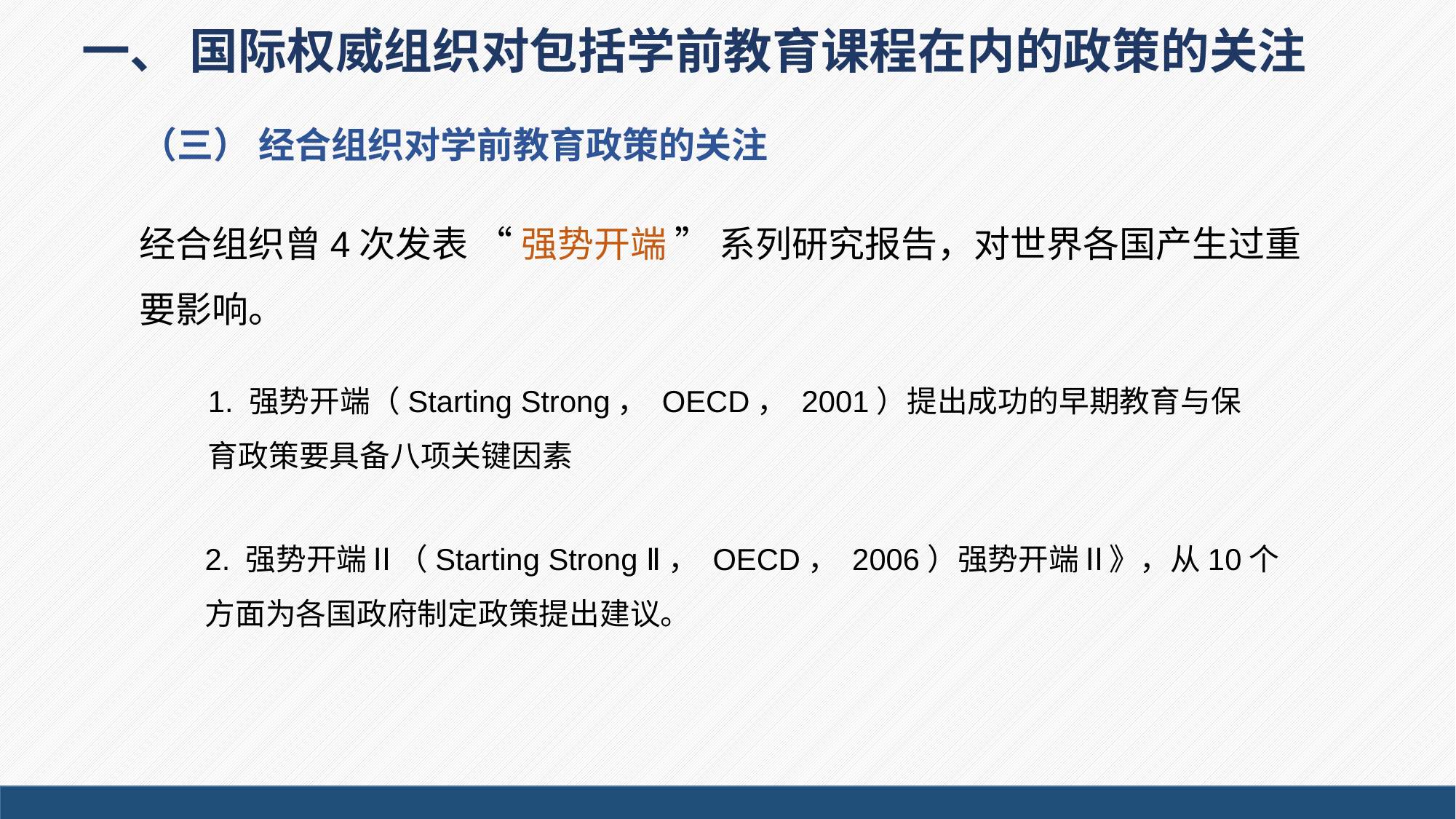

一、 国际权威组织对包括学前教育课程在内的政策的关注
（三） 经合组织对学前教育政策的关注
经合组织曾4次发表 “ 强势开端 ” 系列研究报告，对世界各国产生过重要影响。
1. 强势开端（Starting Strong， OECD， 2001）提出成功的早期教育与保育政策要具备八项关键因素
2. 强势开端Ⅱ（Starting Strong Ⅱ， OECD， 2006）强势开端Ⅱ》，从10个方面为各国政府制定政策提出建议。